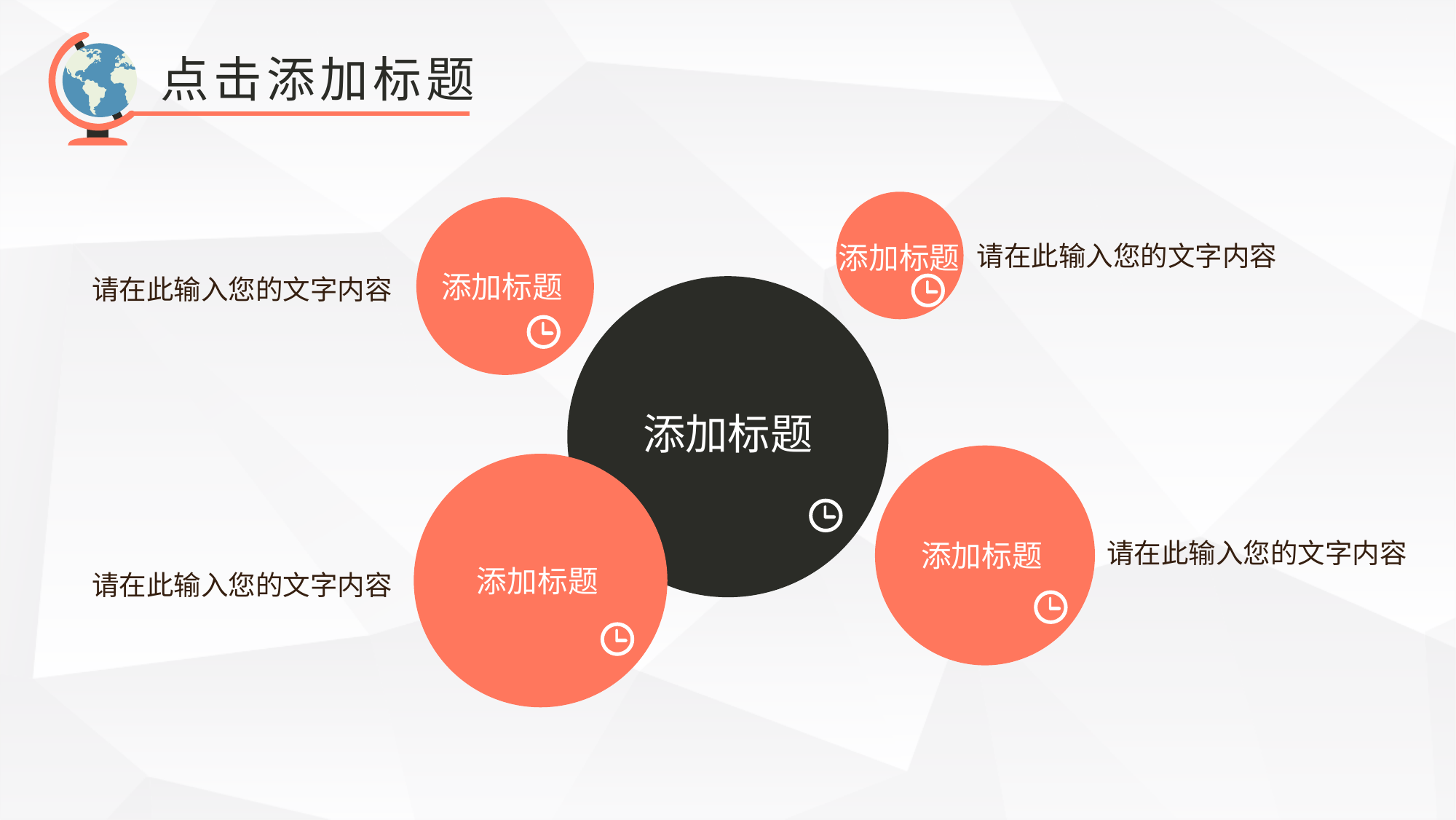

点击添加标题

添加标题
请在此输入您的文字内容
添加标题
请在此输入您的文字内容

添加标题

请在此输入您的文字内容
添加标题
添加标题
请在此输入您的文字内容